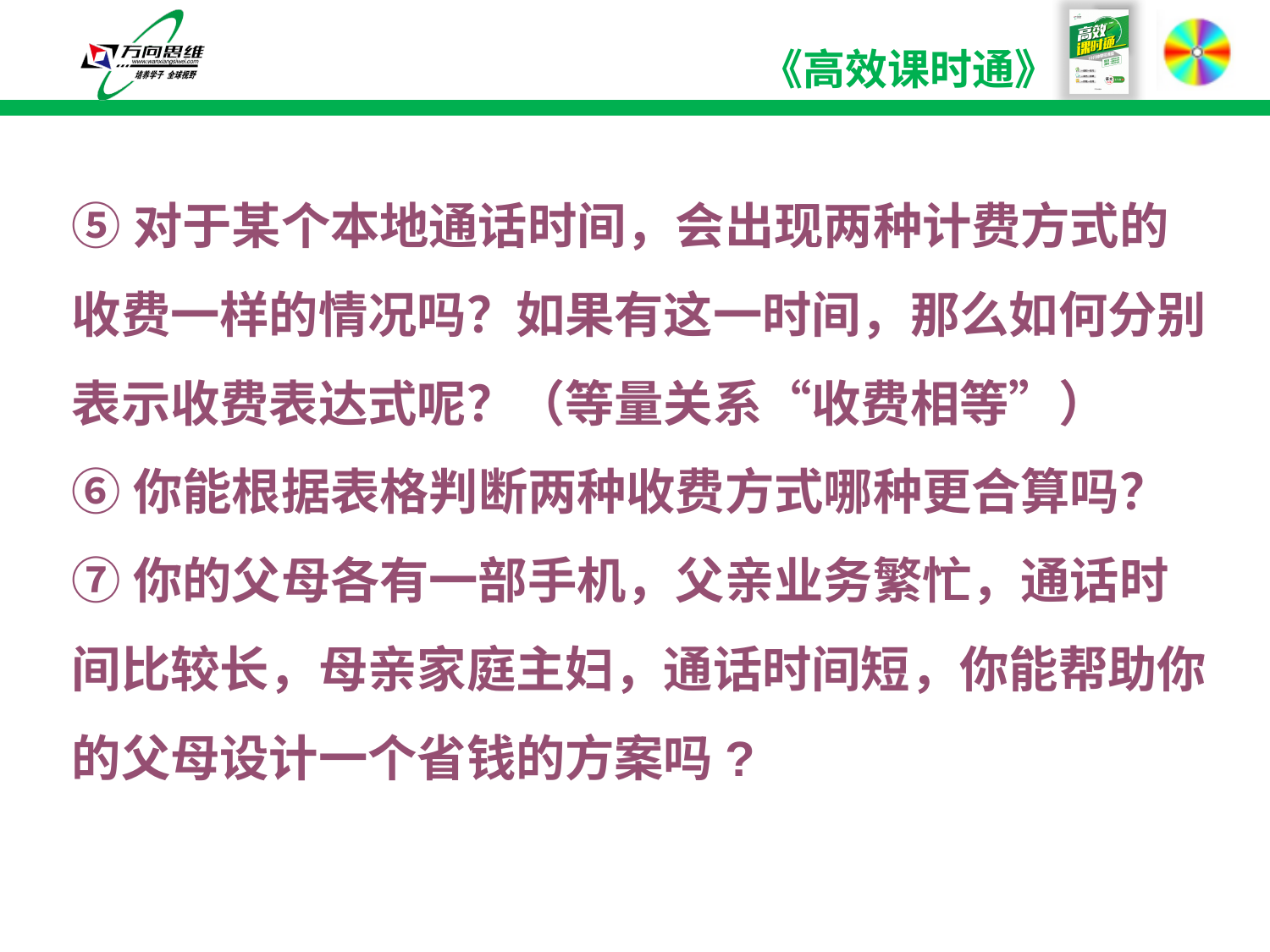

⑤对于某个本地通话时间，会出现两种计费方式的收费一样的情况吗？如果有这一时间，那么如何分别表示收费表达式呢？（等量关系“收费相等”）
⑥你能根据表格判断两种收费方式哪种更合算吗？
⑦你的父母各有一部手机，父亲业务繁忙，通话时间比较长，母亲家庭主妇，通话时间短，你能帮助你的父母设计一个省钱的方案吗?